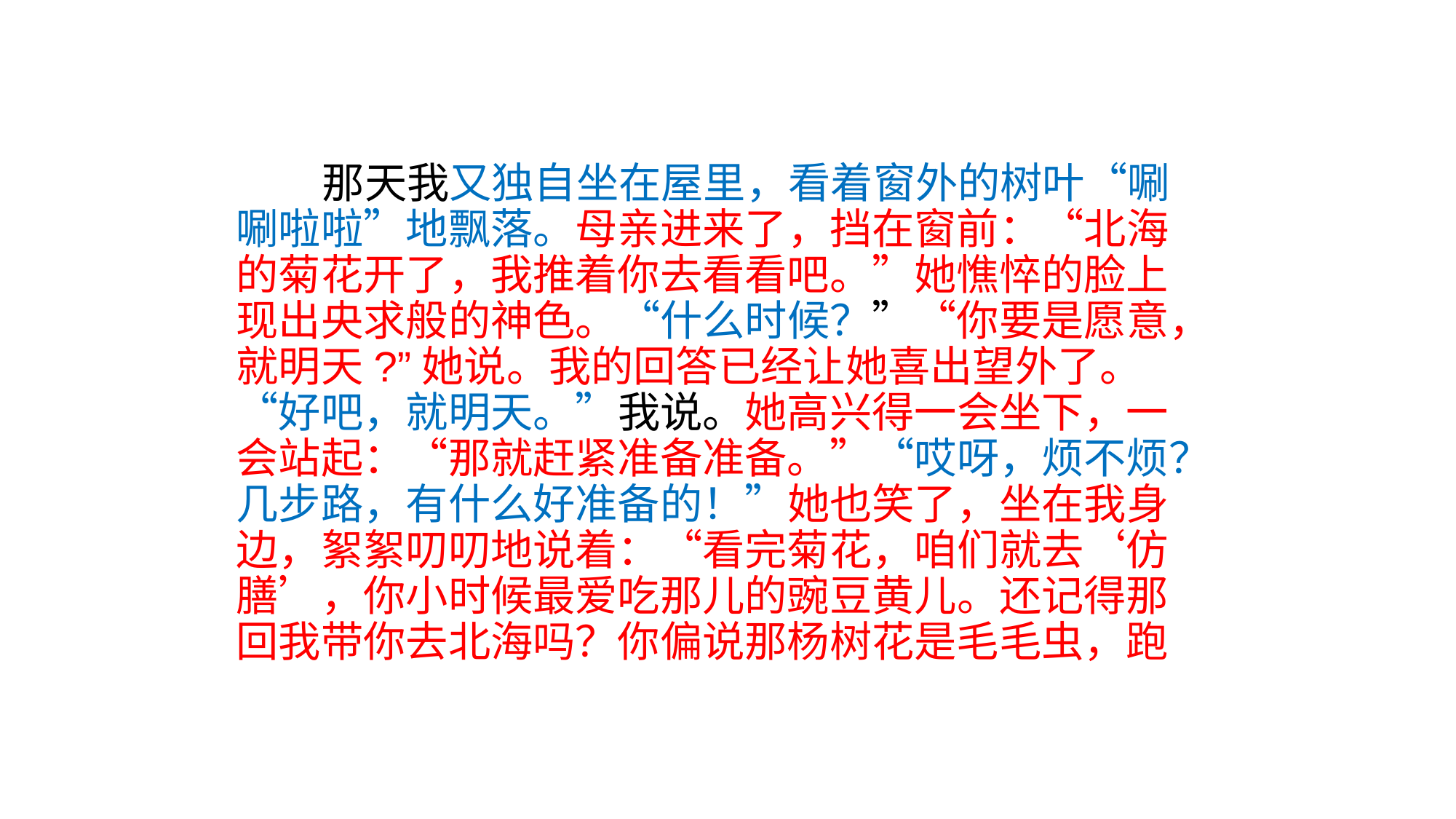

那天我又独自坐在屋里，看着窗外的树叶“唰唰啦啦”地飘落。母亲进来了，挡在窗前：“北海的菊花开了，我推着你去看看吧。”她憔悴的脸上现出央求般的神色。“什么时候？”“你要是愿意，就明天?”她说。我的回答已经让她喜出望外了。“好吧，就明天。”我说。她高兴得一会坐下，一会站起：“那就赶紧准备准备。”“哎呀，烦不烦？几步路，有什么好准备的！”她也笑了，坐在我身边，絮絮叨叨地说着：“看完菊花，咱们就去‘仿膳’，你小时候最爱吃那儿的豌豆黄儿。还记得那回我带你去北海吗？你偏说那杨树花是毛毛虫，跑